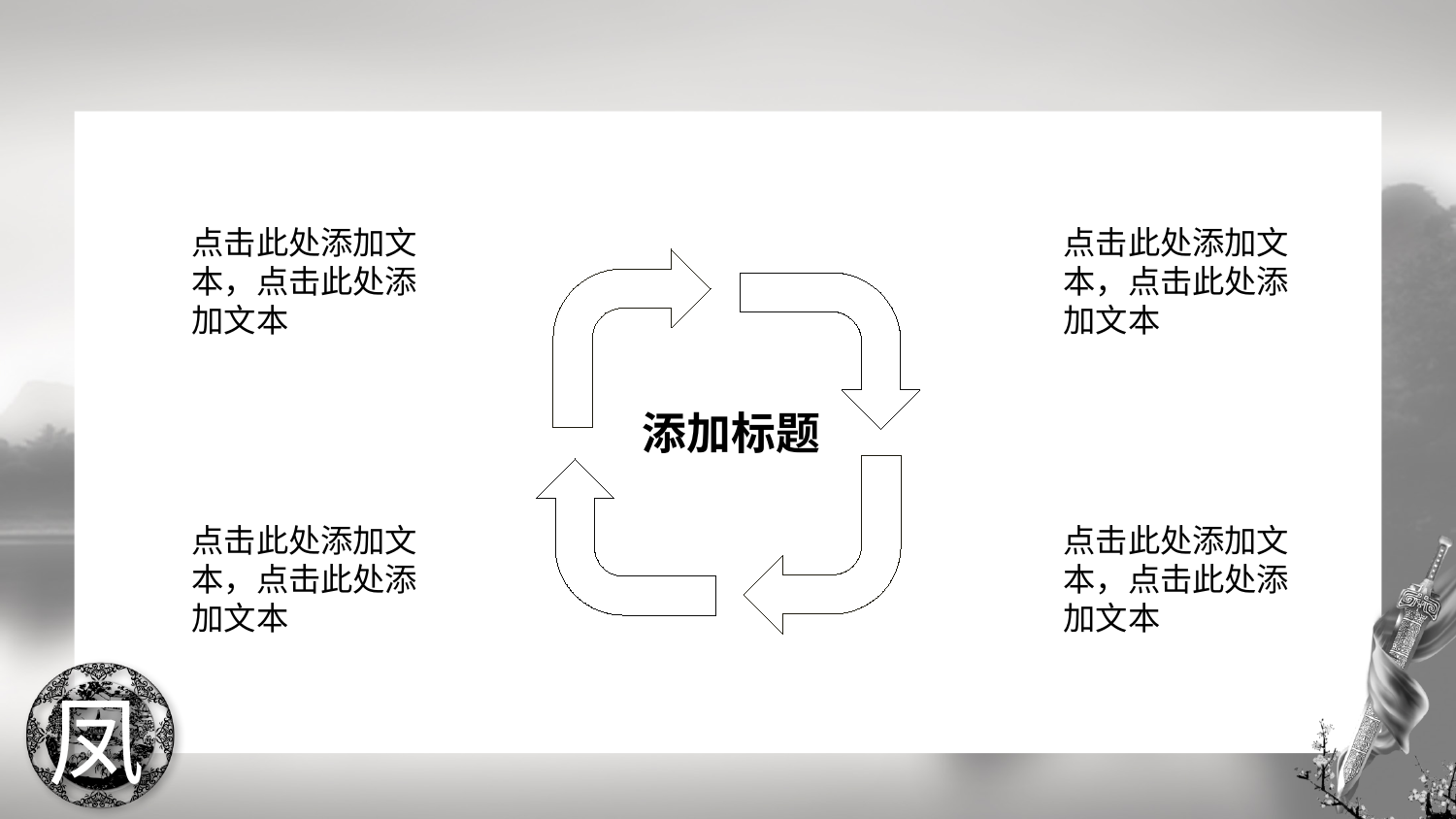

点击此处添加文本，点击此处添加文本

点击此处添加文本，点击此处添加文本

添加标题

点击此处添加文本，点击此处添加文本

点击此处添加文本，点击此处添加文本